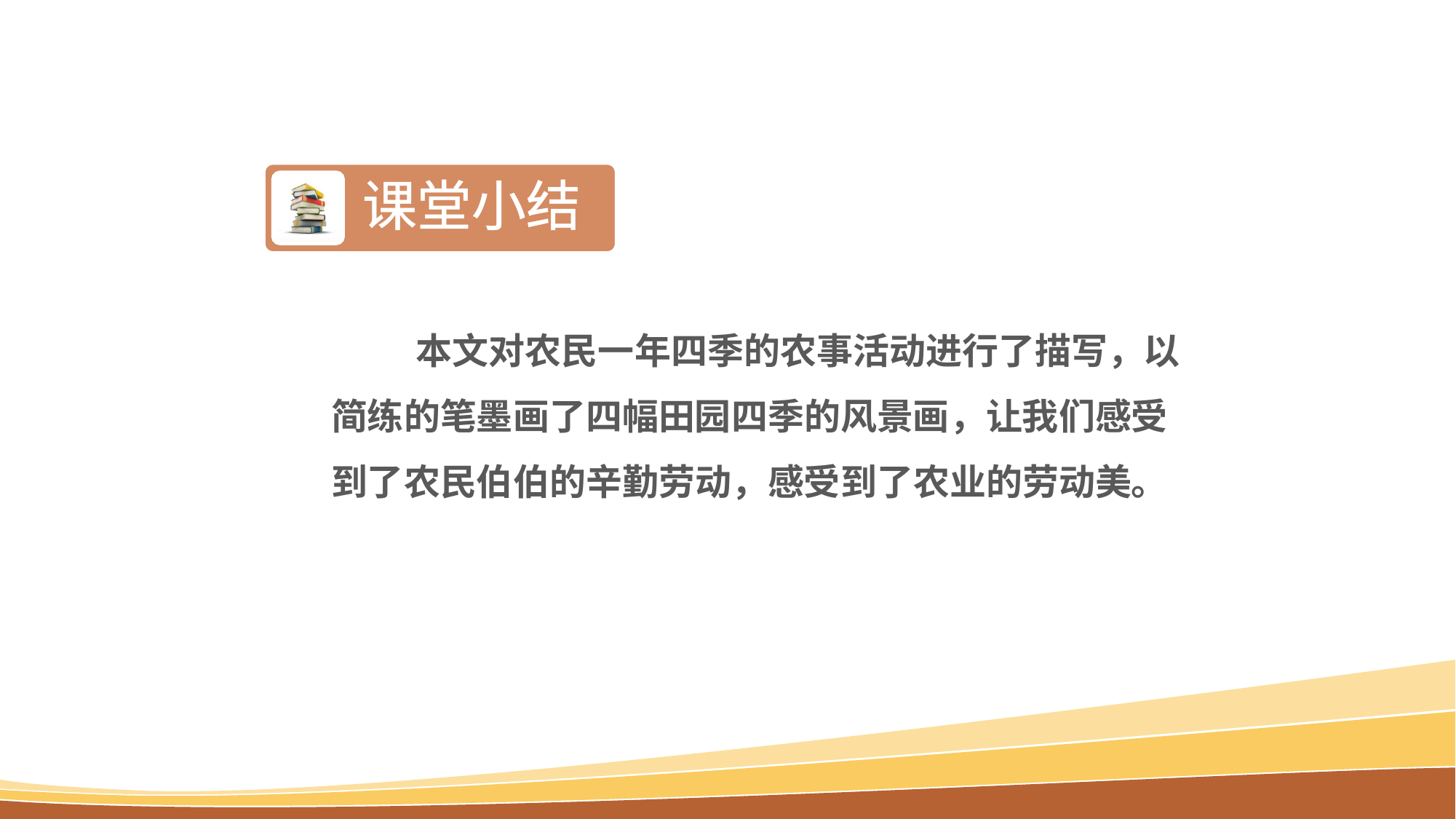

课堂小结
本文对农民一年四季的农事活动进行了描写，以简练的笔墨画了四幅田园四季的风景画，让我们感受到了农民伯伯的辛勤劳动，感受到了农业的劳动美。